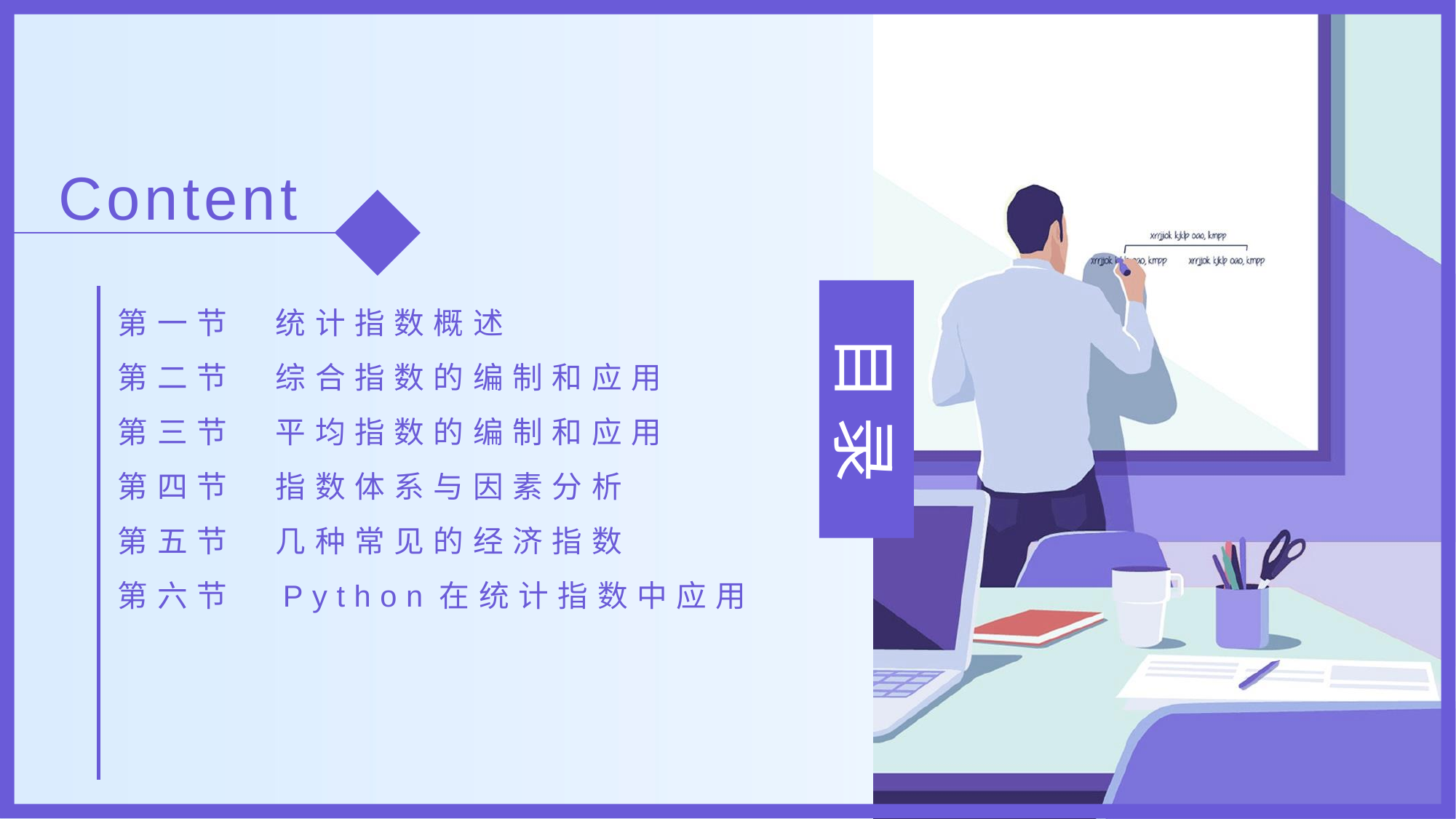

Content

第一节　统计指数概述
第二节　综合指数的编制和应用
第三节　平均指数的编制和应用
第四节　指数体系与因素分析
第五节　几种常见的经济指数
第六节　Python在统计指数中应用
目 录